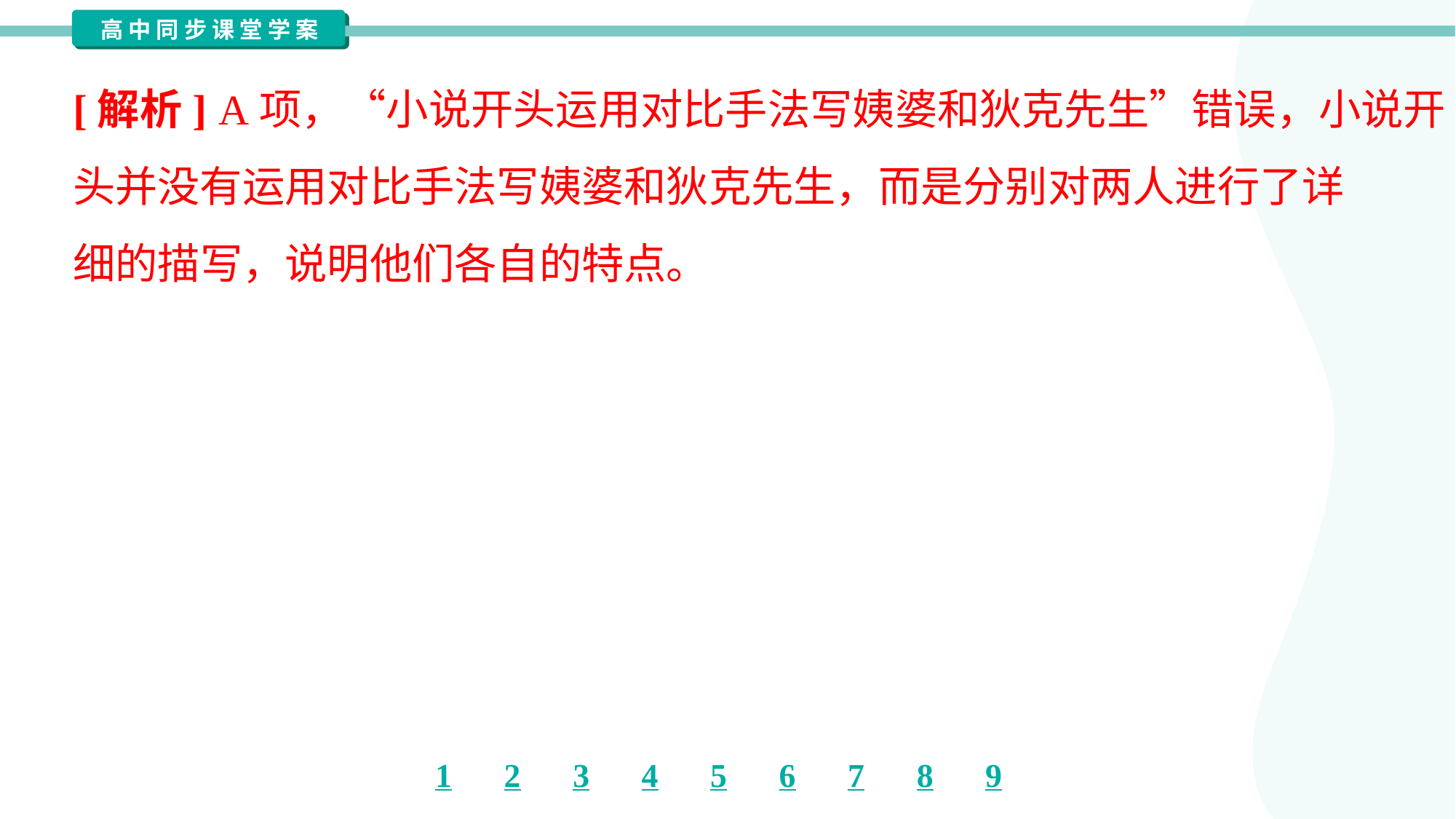

[解析] A项，“小说开头运用对比手法写姨婆和狄克先生”错误，小说开
头并没有运用对比手法写姨婆和狄克先生，而是分别对两人进行了详
细的描写，说明他们各自的特点。